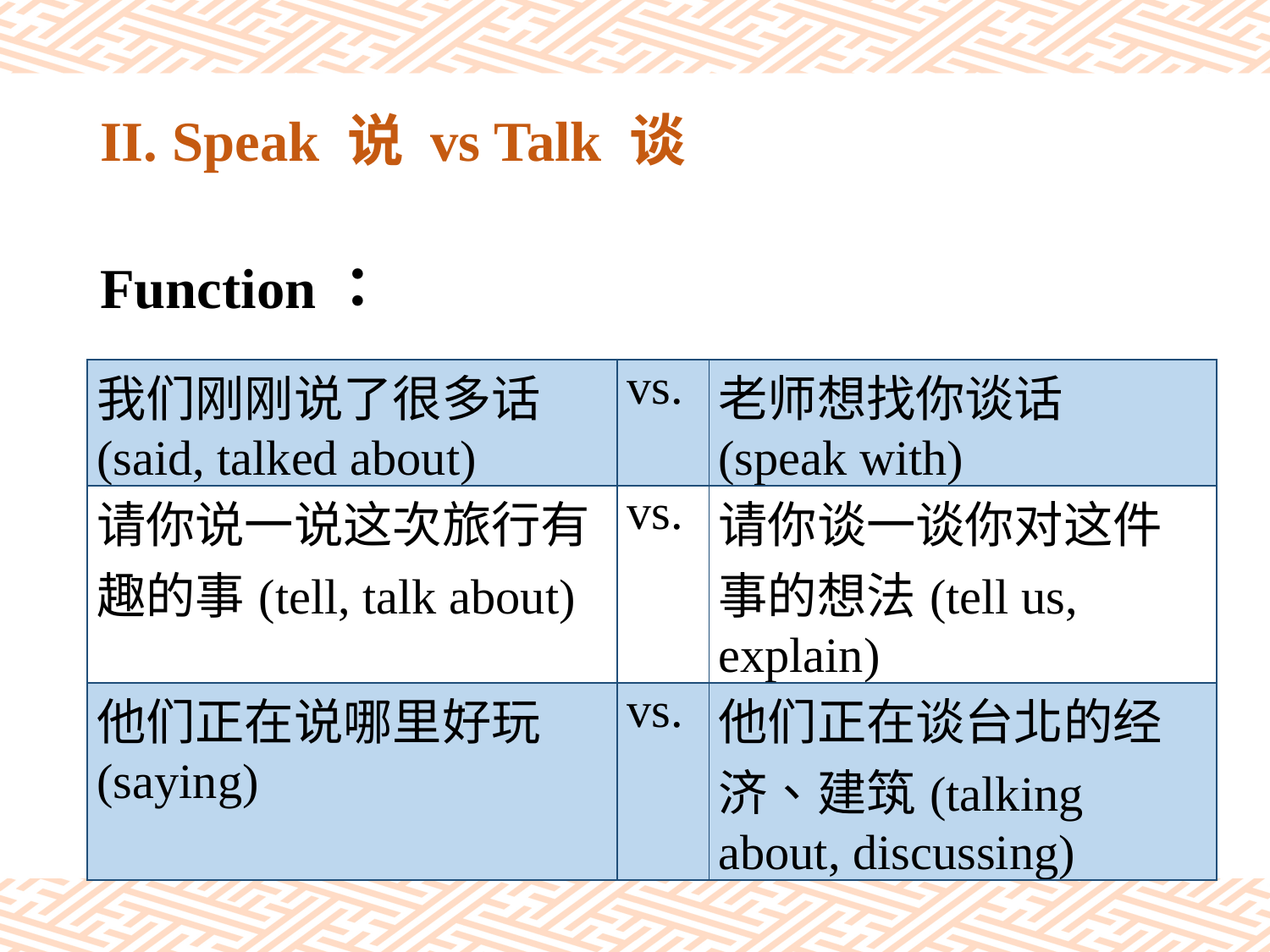

# II. Speak 说 vs Talk 谈
Function：
| 我们刚刚说了很多话(said, talked about) | vs. | 老师想找你谈话 (speak with) |
| --- | --- | --- |
| 请你说一说这次旅行有趣的事(tell, talk about) | vs. | 请你谈一谈你对这件事的想法(tell us, explain) |
| 他们正在说哪里好玩 (saying) | vs. | 他们正在谈台北的经济、建筑(talking about, discussing) |